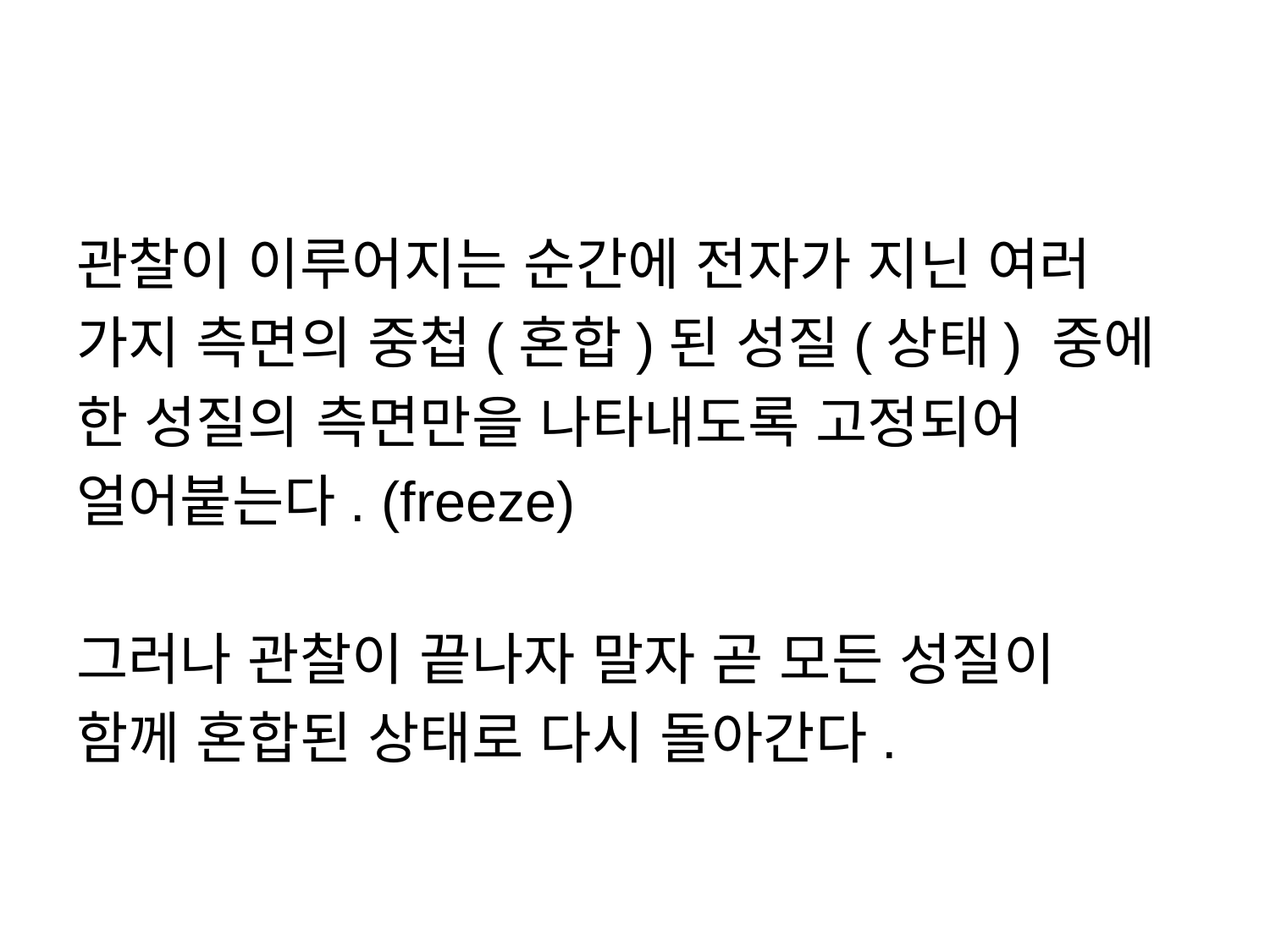

#
관찰이 이루어지는 순간에 전자가 지닌 여러
가지 측면의 중첩(혼합)된 성질(상태) 중에
한 성질의 측면만을 나타내도록 고정되어
얼어붙는다. (freeze)

그러나 관찰이 끝나자 말자 곧 모든 성질이
함께 혼합된 상태로 다시 돌아간다.